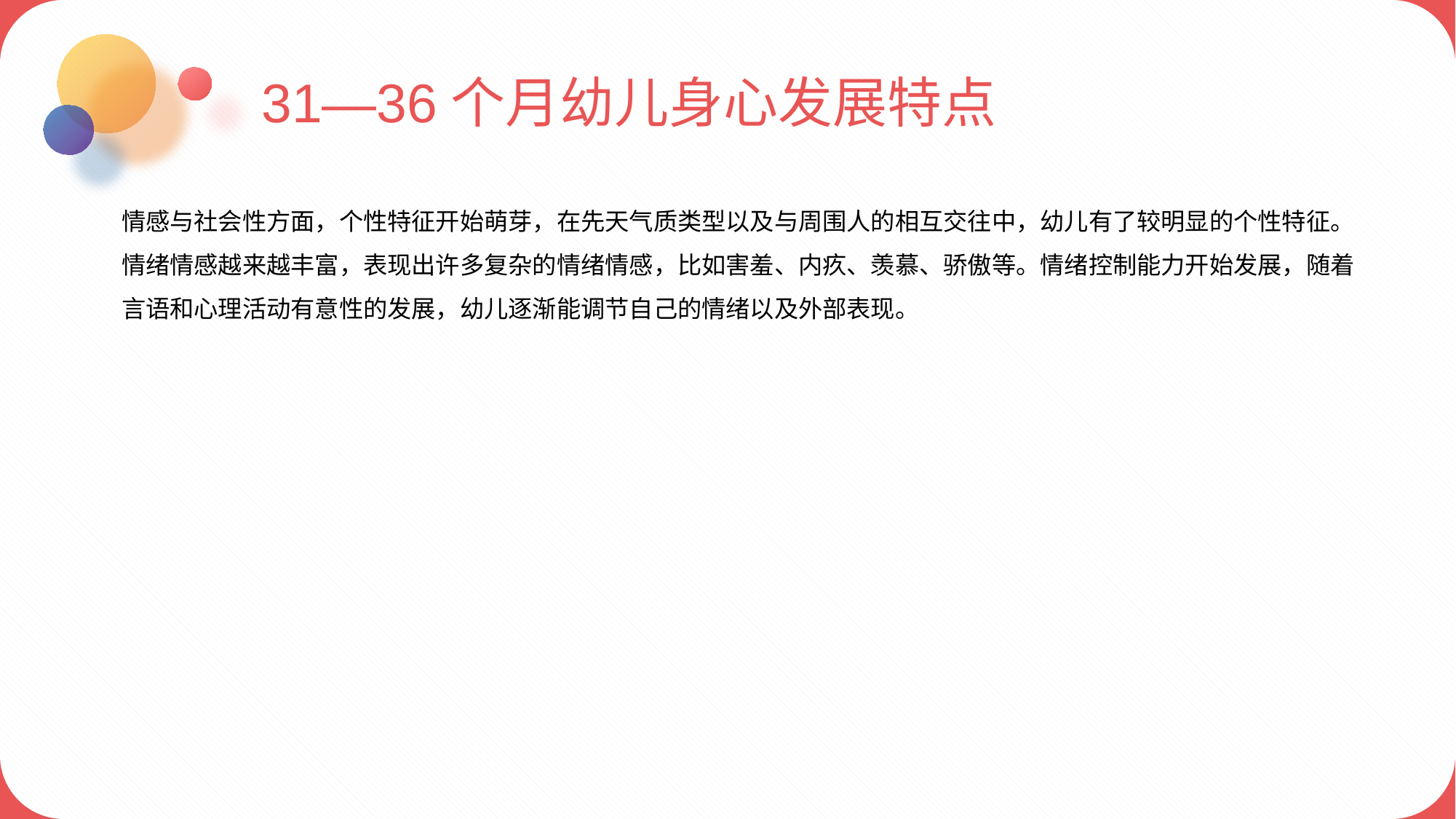

31—36个月幼儿身心发展特点
情感与社会性方面，个性特征开始萌芽，在先天气质类型以及与周围人的相互交往中，幼儿有了较明显的个性特征。情绪情感越来越丰富，表现出许多复杂的情绪情感，比如害羞、内疚、羡慕、骄傲等。情绪控制能力开始发展，随着言语和心理活动有意性的发展，幼儿逐渐能调节自己的情绪以及外部表现。